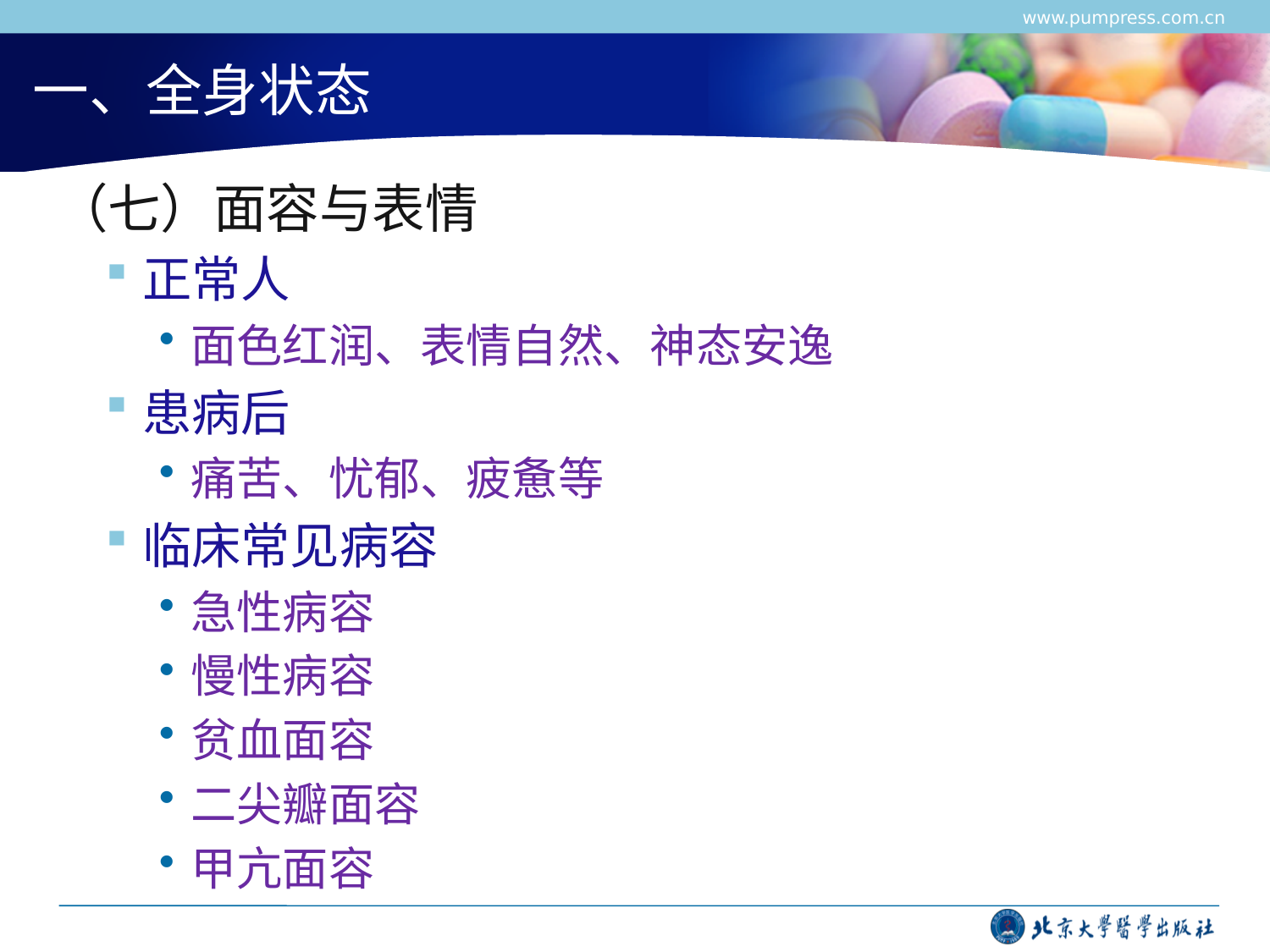

www.pumpress.com.cn
# 一、全身状态
（七）面容与表情
正常人
面色红润、表情自然、神态安逸
患病后
痛苦、忧郁、疲惫等
临床常见病容
急性病容
慢性病容
贫血面容
二尖瓣面容
甲亢面容